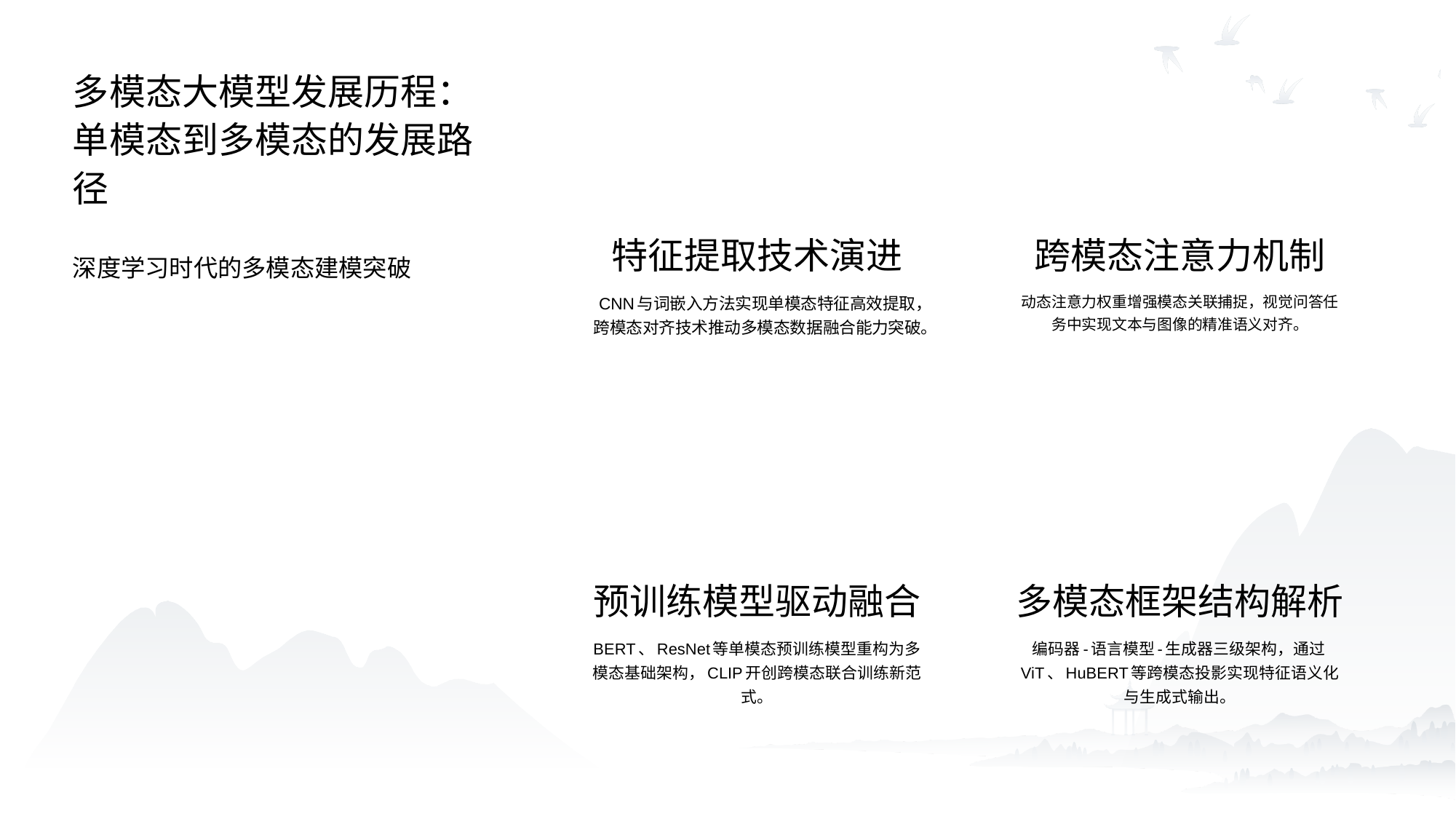

多模态大模型发展历程：单模态到多模态的发展路径

01
02
特征提取技术演进
跨模态注意力机制
深度学习时代的多模态建模突破
CNN与词嵌入方法实现单模态特征高效提取，跨模态对齐技术推动多模态数据融合能力突破。
动态注意力权重增强模态关联捕捉，视觉问答任务中实现文本与图像的精准语义对齐。

03
04
预训练模型驱动融合
多模态框架结构解析
BERT、ResNet等单模态预训练模型重构为多模态基础架构，CLIP开创跨模态联合训练新范式。
编码器-语言模型-生成器三级架构，通过ViT、HuBERT等跨模态投影实现特征语义化与生成式输出。